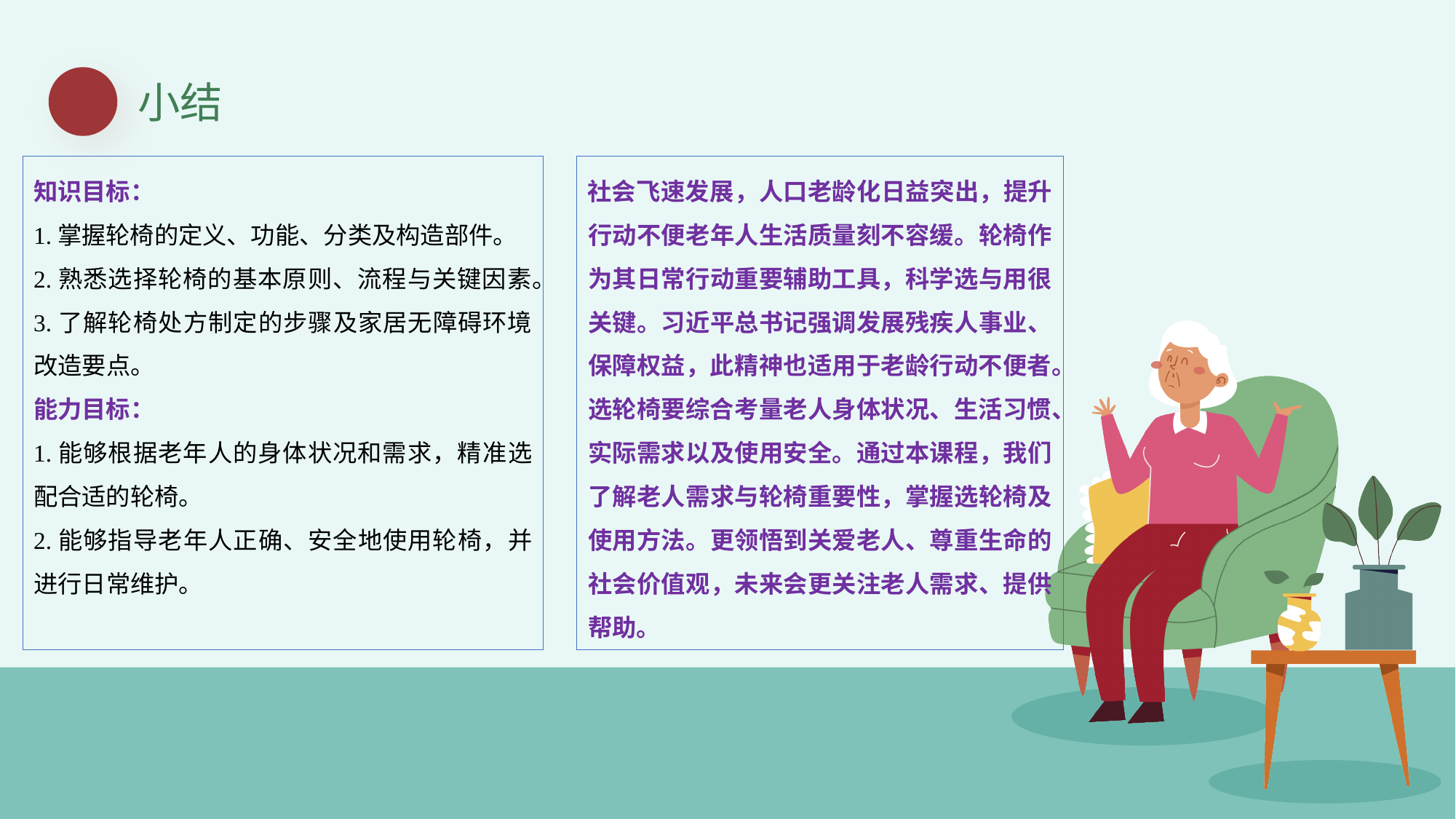

小结
知识目标：
1.掌握轮椅的定义、功能、分类及构造部件。
2.熟悉选择轮椅的基本原则、流程与关键因素。
3.了解轮椅处方制定的步骤及家居无障碍环境改造要点。
能力目标：
1.能够根据老年人的身体状况和需求，精准选配合适的轮椅。
2.能够指导老年人正确、安全地使用轮椅，并进行日常维护。
社会飞速发展，人口老龄化日益突出，提升行动不便老年人生活质量刻不容缓。轮椅作为其日常行动重要辅助工具，科学选与用很关键。习近平总书记强调发展残疾人事业、保障权益，此精神也适用于老龄行动不便者。选轮椅要综合考量老人身体状况、生活习惯、实际需求以及使用安全。通过本课程，我们了解老人需求与轮椅重要性，掌握选轮椅及使用方法。更领悟到关爱老人、尊重生命的社会价值观，未来会更关注老人需求、提供帮助。